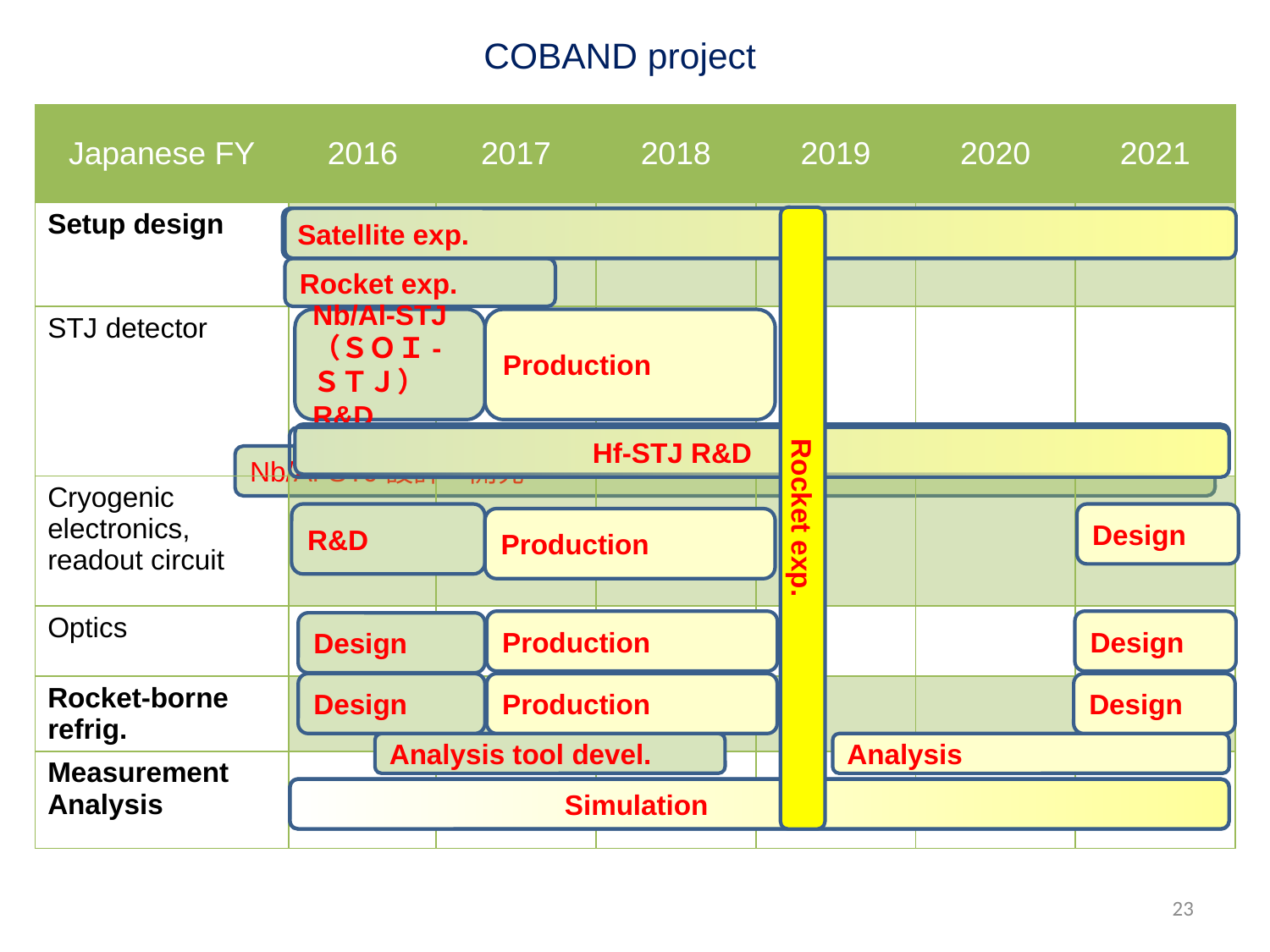

COBAND project
| Japanese FY | 2016 | 2017 | 2018 | 2019 | 2020 | 2021 |
| --- | --- | --- | --- | --- | --- | --- |
| Setup design |  |  |  |  |  |  |
| STJ detector |  |  |  |  |  |  |
| Cryogenic electronics, readout circuit |  |  |  |  |  |  |
| Optics |  |  |  |  |  |  |
| Rocket-borne refrig. |  |  |  |  |  |  |
| Measurement Analysis |  |  |  |  |  |  |
Satellite exp.

Rocket exp.
Nb/Al-STJ
（ＳＯＩ-ＳＴＪ） R&D
Production

　　　　　　　　　　Hf-STJ R&D
Nb/Al-STJ設計・開発
Rocket exp.
R&D
Design
Production
Production
Design
Design
Design
Production
Design
Analysis
Analysis tool devel.

　　　　　　　　　Simulation
23